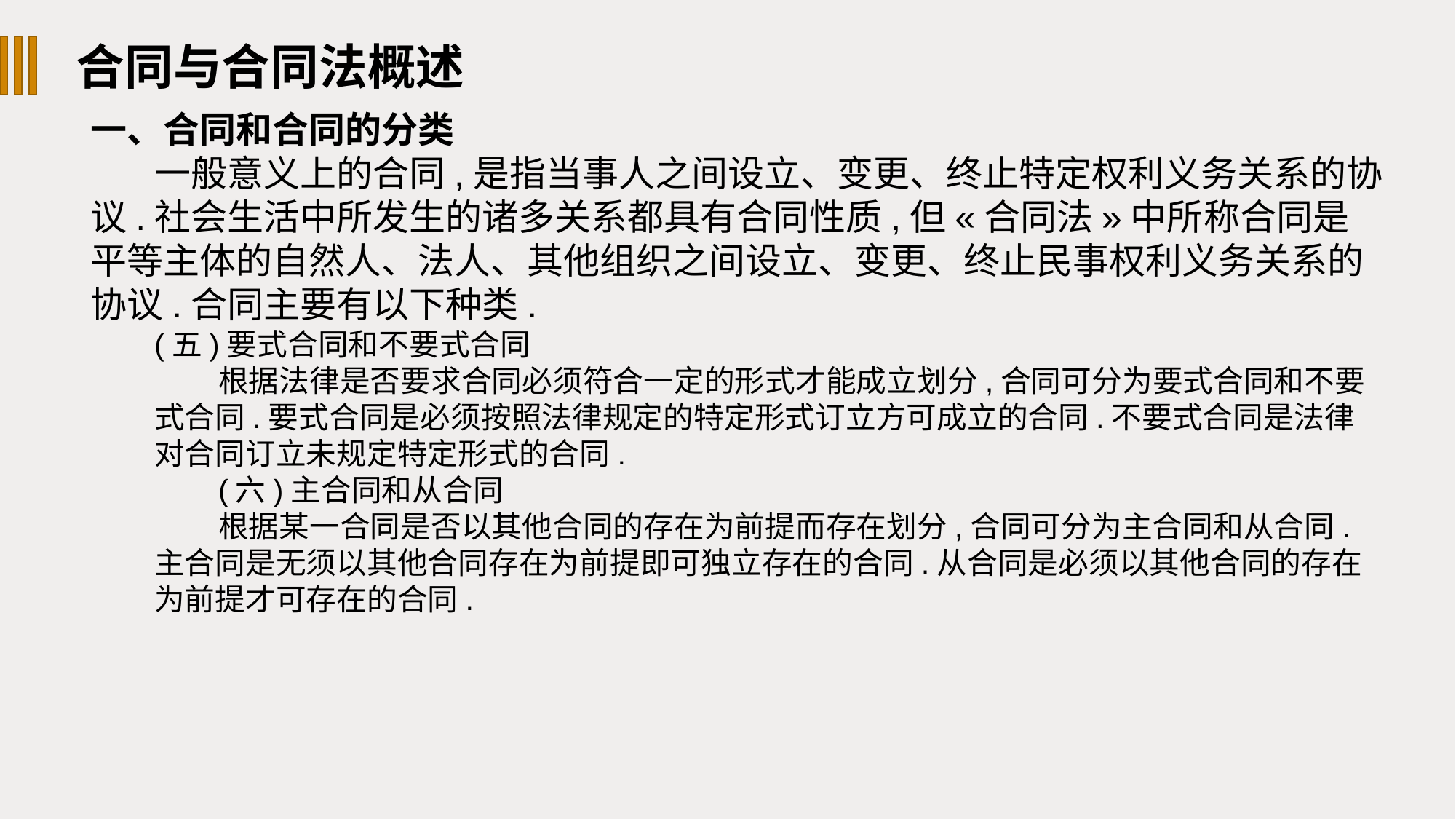

合同与合同法概述

一、合同和合同的分类
一般意义上的合同,是指当事人之间设立、变更、终止特定权利义务关系的协议.社会生活中所发生的诸多关系都具有合同性质,但«合同法»中所称合同是平等主体的自然人、法人、其他组织之间设立、变更、终止民事权利义务关系的协议.合同主要有以下种类.
(五)要式合同和不要式合同
根据法律是否要求合同必须符合一定的形式才能成立划分,合同可分为要式合同和不要式合同.要式合同是必须按照法律规定的特定形式订立方可成立的合同.不要式合同是法律对合同订立未规定特定形式的合同.
(六)主合同和从合同
根据某一合同是否以其他合同的存在为前提而存在划分,合同可分为主合同和从合同.主合同是无须以其他合同存在为前提即可独立存在的合同.从合同是必须以其他合同的存在为前提才可存在的合同.